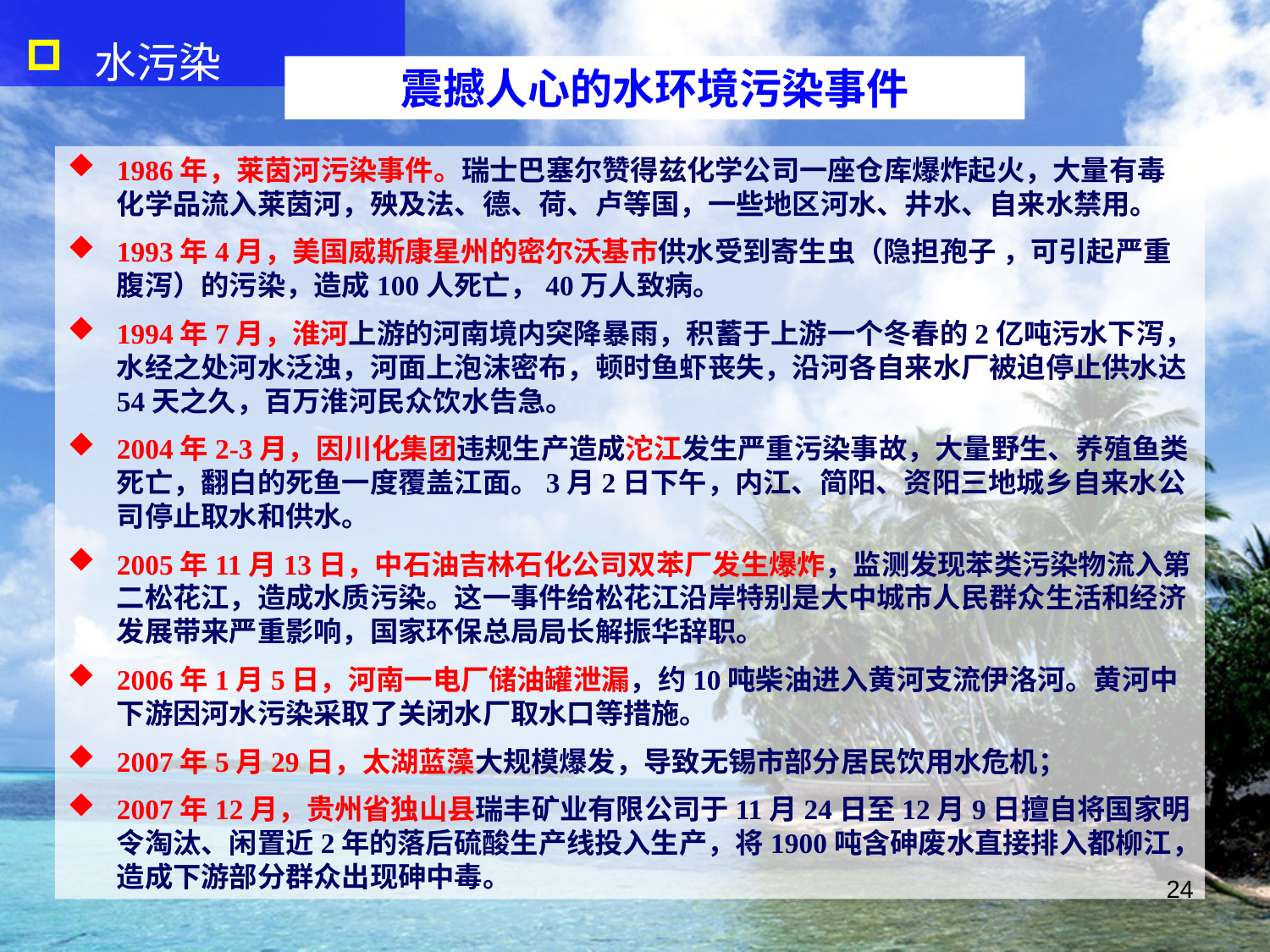

水污染
震撼人心的水环境污染事件
1986年，莱茵河污染事件。瑞士巴塞尔赞得兹化学公司一座仓库爆炸起火，大量有毒化学品流入莱茵河，殃及法、德、荷、卢等国，一些地区河水、井水、自来水禁用。
1993年4月，美国威斯康星州的密尔沃基市供水受到寄生虫（隐担孢子 ，可引起严重腹泻）的污染，造成100人死亡，40万人致病。
1994年7月，淮河上游的河南境内突降暴雨，积蓄于上游一个冬春的2亿吨污水下泻，水经之处河水泛浊，河面上泡沫密布，顿时鱼虾丧失，沿河各自来水厂被迫停止供水达54天之久，百万淮河民众饮水告急。
2004年2-3月，因川化集团违规生产造成沱江发生严重污染事故，大量野生、养殖鱼类死亡，翻白的死鱼一度覆盖江面。3月2日下午，内江、简阳、资阳三地城乡自来水公司停止取水和供水。
2005年11月13日，中石油吉林石化公司双苯厂发生爆炸，监测发现苯类污染物流入第二松花江，造成水质污染。这一事件给松花江沿岸特别是大中城市人民群众生活和经济发展带来严重影响，国家环保总局局长解振华辞职。
2006年1月5日，河南一电厂储油罐泄漏，约10吨柴油进入黄河支流伊洛河。黄河中下游因河水污染采取了关闭水厂取水口等措施。
2007年5月29日，太湖蓝藻大规模爆发，导致无锡市部分居民饮用水危机；
2007年12月，贵州省独山县瑞丰矿业有限公司于11月24日至12月9日擅自将国家明令淘汰、闲置近2年的落后硫酸生产线投入生产，将1900吨含砷废水直接排入都柳江，造成下游部分群众出现砷中毒。
24